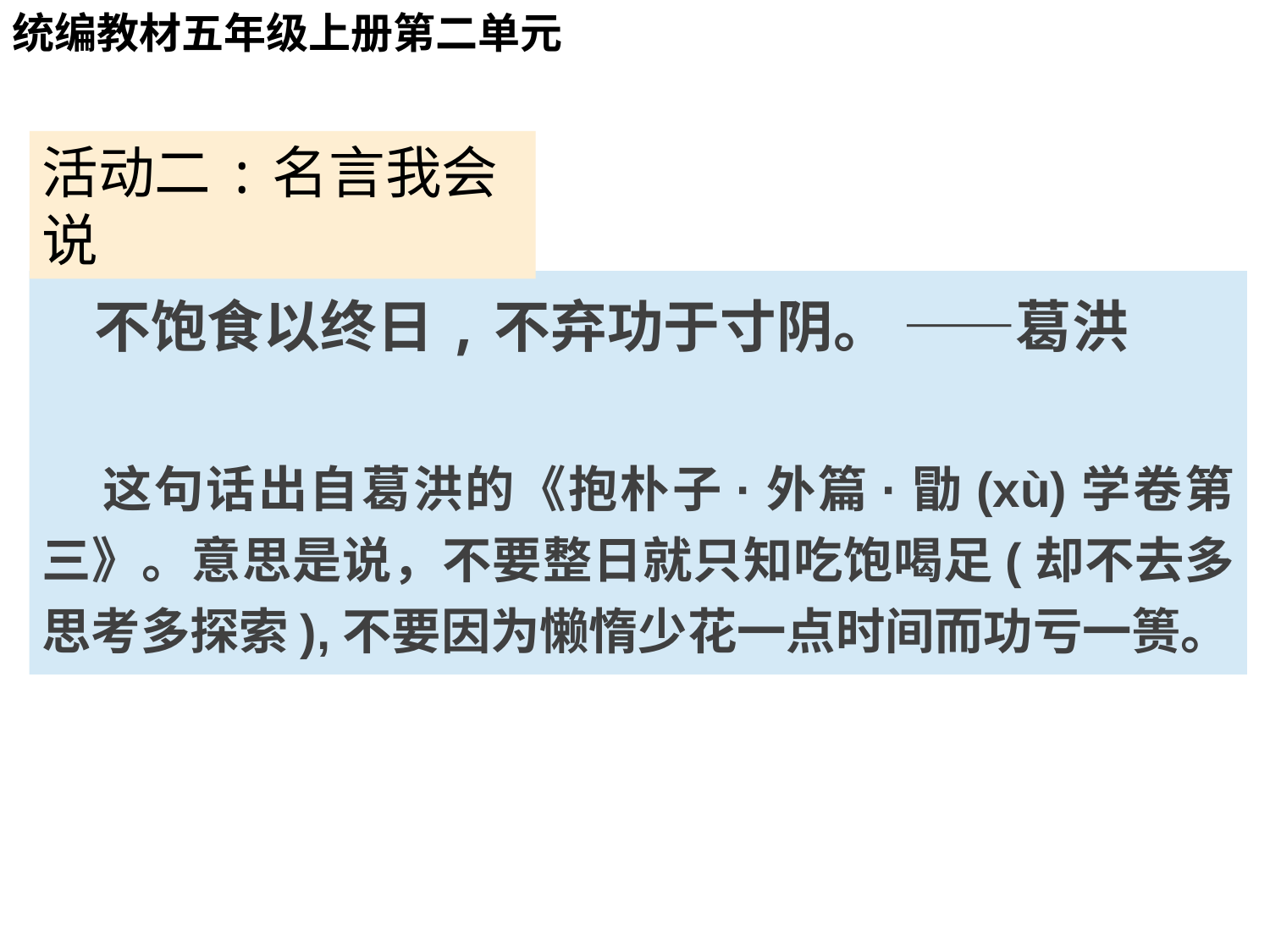

# 活动一:名言我会读
统编教材五年级上册第二单元
活动二:名言我会说
   不饱食以终日,不弃功于寸阴。 ——葛洪

    这句话出自葛洪的《抱朴子·外篇·勖(xù)学卷第三》。意思是说，不要整日就只知吃饱喝足(却不去多思考多探索),不要因为懒惰少花一点时间而功亏一篑。